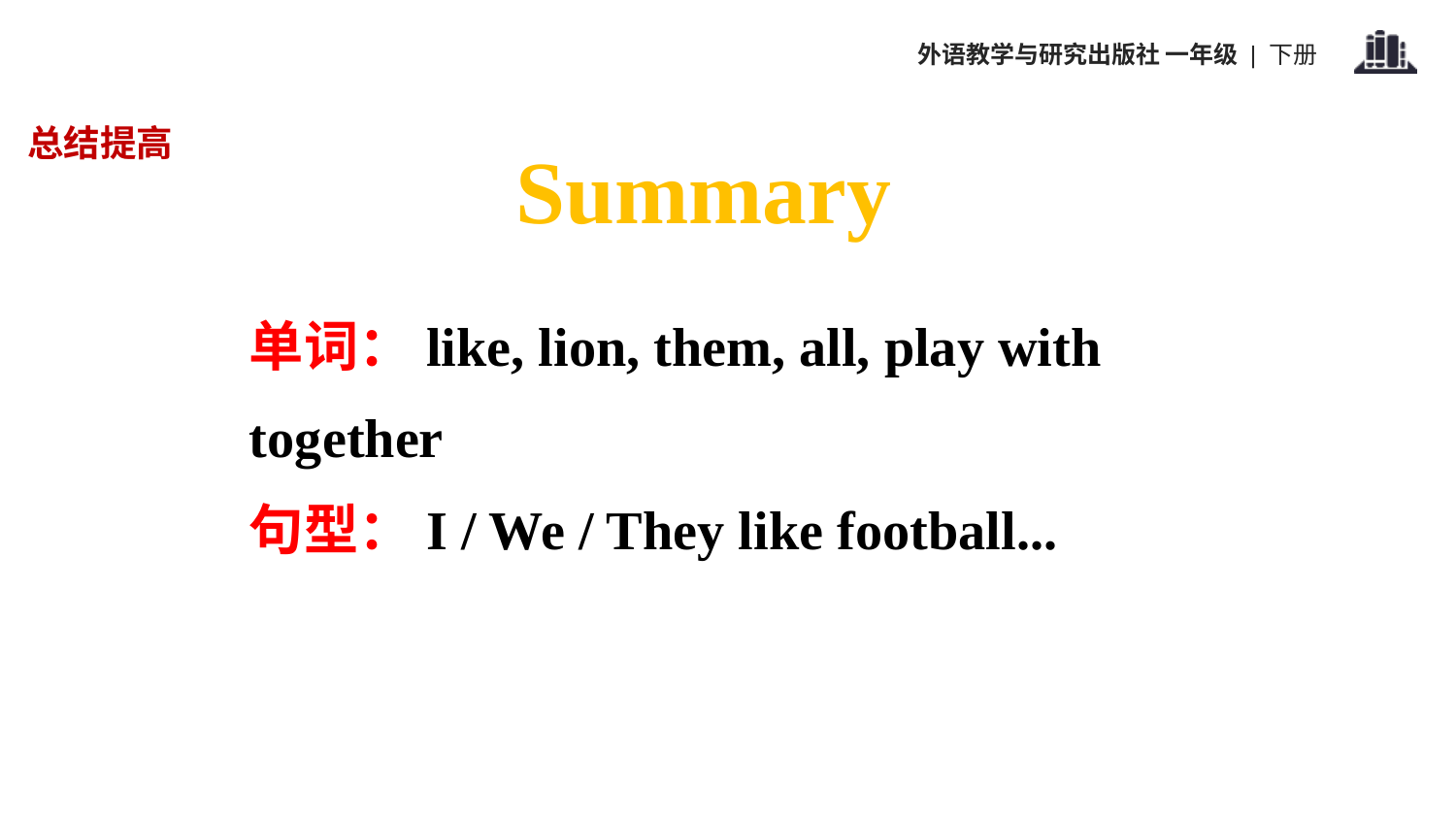

总结提高
Summary
单词：like, lion, them, all, play with together
句型：I / We / They like football...